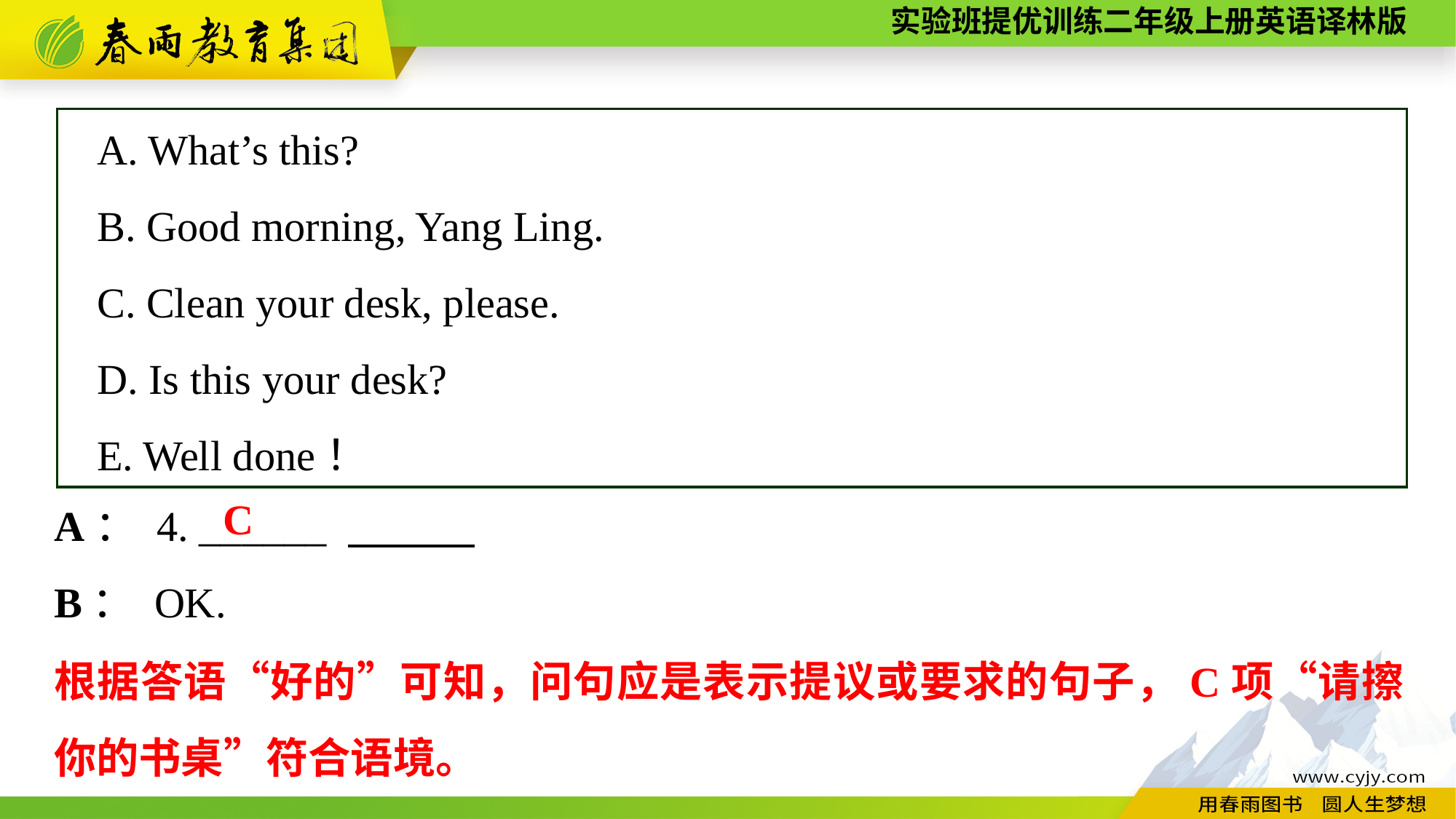

A. What’s this?
B. Good morning, Yang Ling.
C. Clean your desk, please.
D. Is this your desk?
E. Well done！

A： 4. ______
B： OK.

C
根据答语“好的”可知，问句应是表示提议或要求的句子，C项“请擦你的书桌”符合语境。